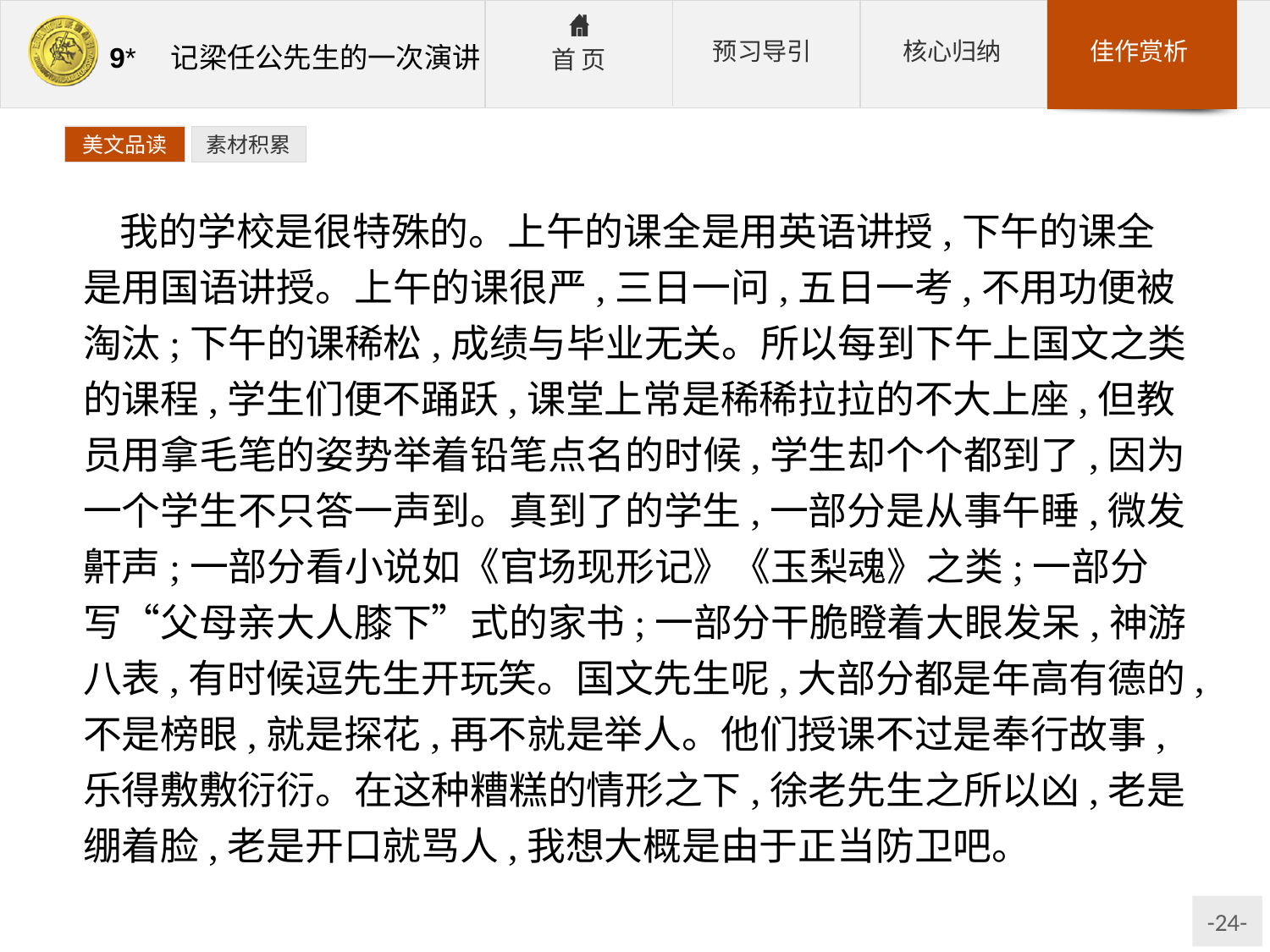

美文品读
素材积累
我的学校是很特殊的。上午的课全是用英语讲授,下午的课全是用国语讲授。上午的课很严,三日一问,五日一考,不用功便被淘汰;下午的课稀松,成绩与毕业无关。所以每到下午上国文之类的课程,学生们便不踊跃,课堂上常是稀稀拉拉的不大上座,但教员用拿毛笔的姿势举着铅笔点名的时候,学生却个个都到了,因为一个学生不只答一声到。真到了的学生,一部分是从事午睡,微发鼾声;一部分看小说如《官场现形记》《玉梨魂》之类;一部分写“父母亲大人膝下”式的家书;一部分干脆瞪着大眼发呆,神游八表,有时候逗先生开玩笑。国文先生呢,大部分都是年高有德的,不是榜眼,就是探花,再不就是举人。他们授课不过是奉行故事,乐得敷敷衍衍。在这种糟糕的情形之下,徐老先生之所以凶,老是绷着脸,老是开口就骂人,我想大概是由于正当防卫吧。